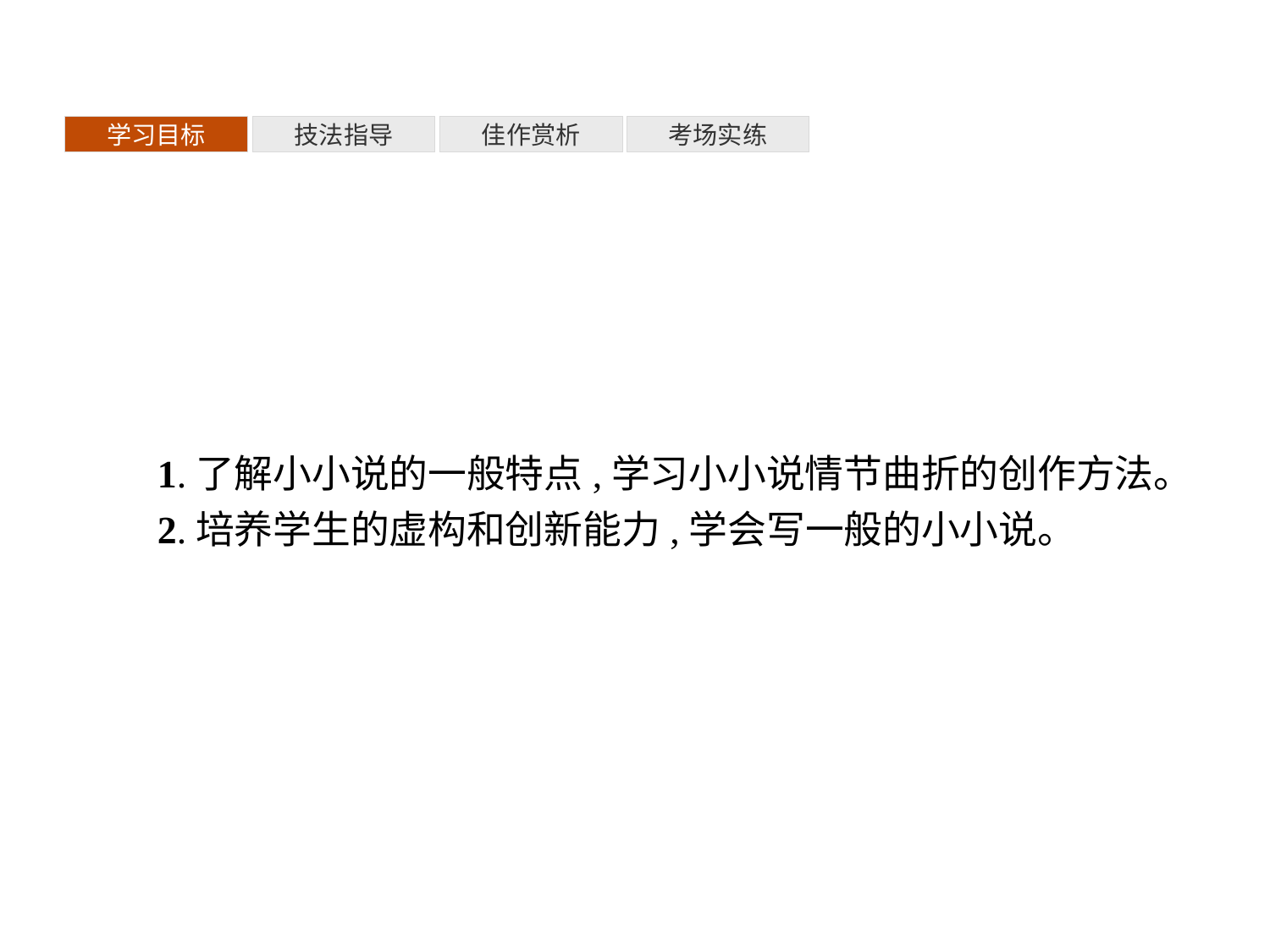

考场实练
佳作赏析
技法指导
学习目标
1.了解小小说的一般特点,学习小小说情节曲折的创作方法。
2.培养学生的虚构和创新能力,学会写一般的小小说。